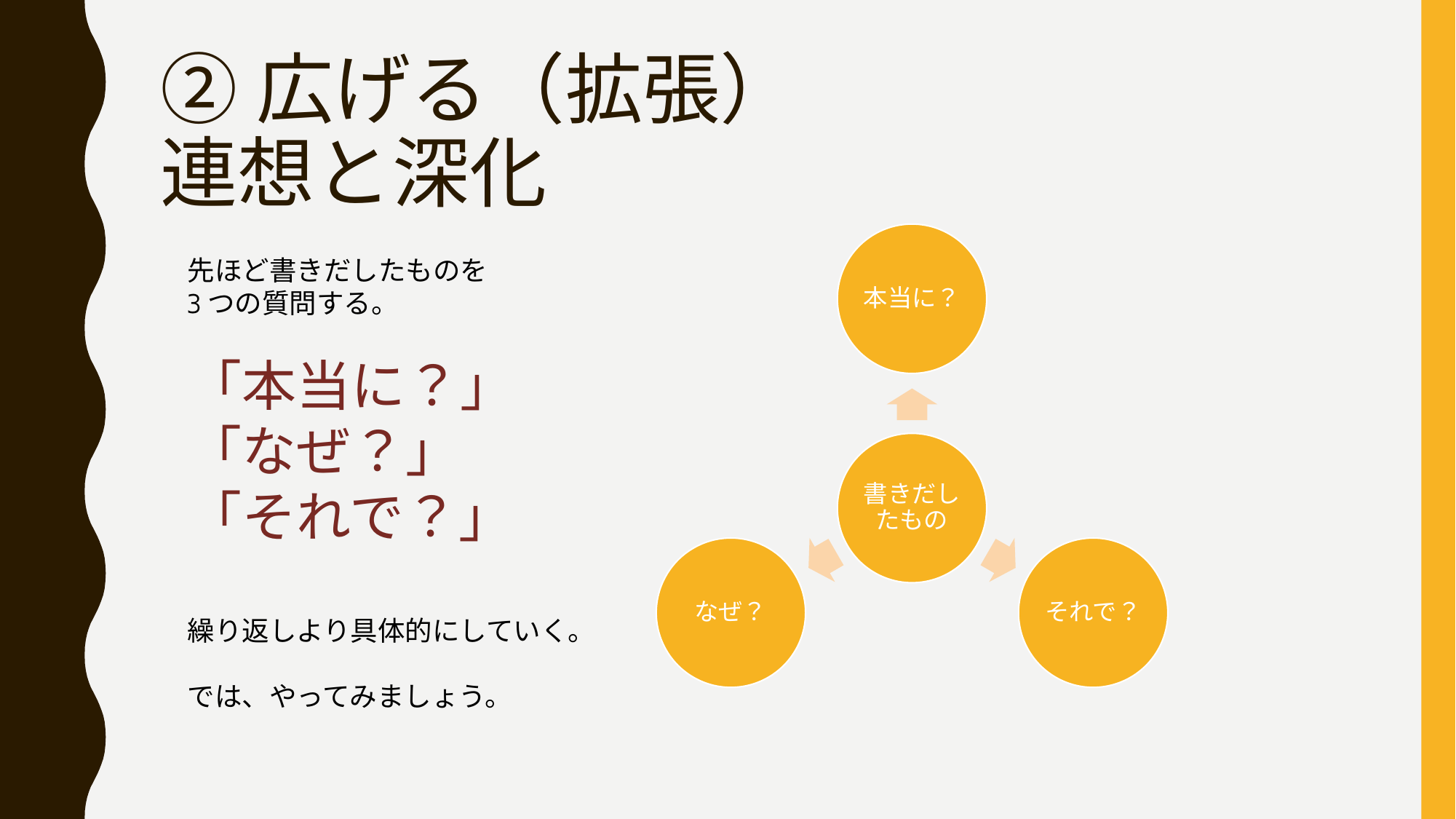

# ②広げる（拡張） 連想と深化

本当に？

書きだしたもの

なぜ？
それで？
先ほど書きだしたものを
3つの質問する。

「本当に？」
「なぜ？」
「それで？」

繰り返しより具体的にしていく。

では、やってみましょう。